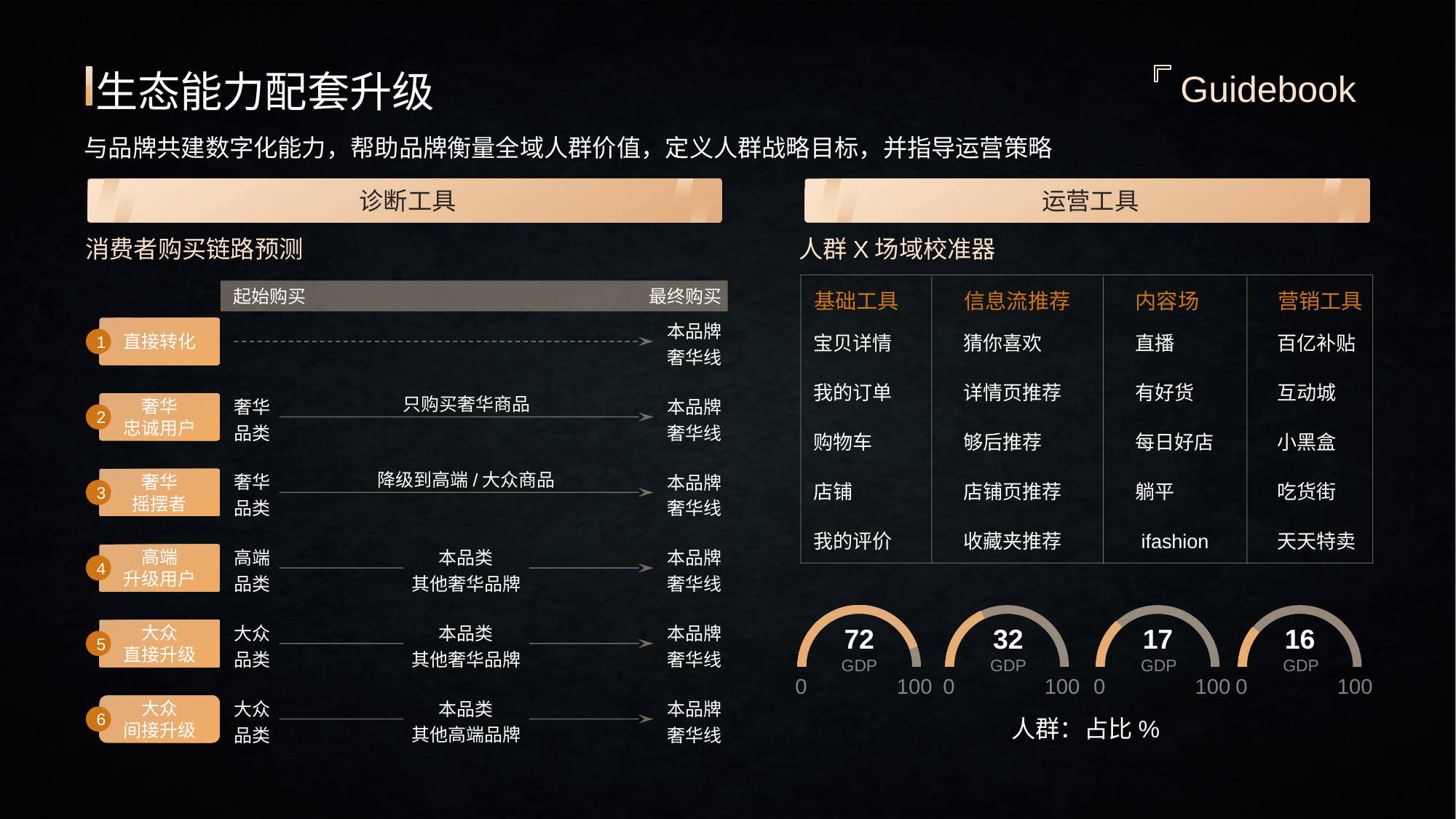

生态能力配套升级

Guidebook

与品牌共建数字化能力，帮助品牌衡量全域人群价值，定义人群战略目标，并指导运营策略

诊断工具
运营工具
消费者购买链路预测
人群X场域校准器

起始购买
最终购买
基础工具
信息流推荐
内容场
营销工具
本品牌
奢华线

1
直接转化
宝贝详情
猜你喜欢
直播
百亿补贴
我的订单
详情页推荐
有好货
互动城
奢华
品类
本品牌
奢华线
只购买奢华商品

2
奢华
忠诚用户
购物车
够后推荐
每日好店
小黑盒
奢华
品类
本品牌
奢华线
降级到高端/大众商品

3
奢华
摇摆者
店铺
店铺页推荐
躺平
吃货街
我的评价
收藏夹推荐
ifashion
天天特卖
本品类
其他奢华品牌
高端
品类
本品牌
奢华线

4
高端
升级用户

72
GDP
0
100

32
GDP
0
100

17
GDP
0
100

16
GDP
0
100
本品类
其他奢华品牌
大众
品类
本品牌
奢华线

5
大众
直接升级
本品类
其他高端品牌
大众
品类
本品牌
奢华线

6
大众
间接升级
人群：占比%